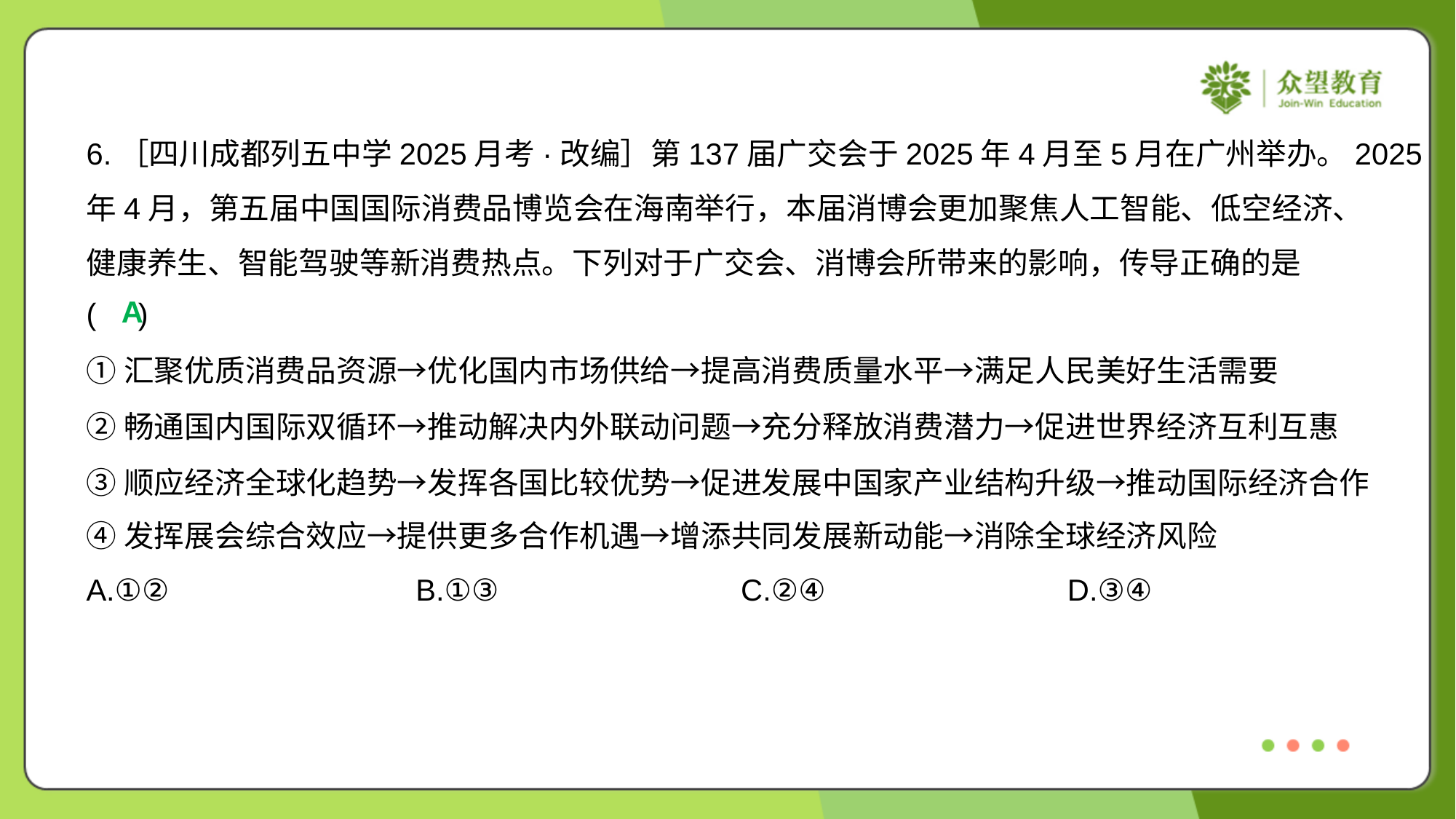

6.［四川成都列五中学2025月考·改编］第137届广交会于2025年4月至5月在广州举办。2025
年4月，第五届中国国际消费品博览会在海南举行，本届消博会更加聚焦人工智能、低空经济、
健康养生、智能驾驶等新消费热点。下列对于广交会、消博会所带来的影响，传导正确的是
(     )
A
①汇聚优质消费品资源→优化国内市场供给→提高消费质量水平→满足人民美好生活需要
②畅通国内国际双循环→推动解决内外联动问题→充分释放消费潜力→促进世界经济互利互惠
③顺应经济全球化趋势→发挥各国比较优势→促进发展中国家产业结构升级→推动国际经济合作
④发挥展会综合效应→提供更多合作机遇→增添共同发展新动能→消除全球经济风险
A.①②	B.①③	C.②④	D.③④